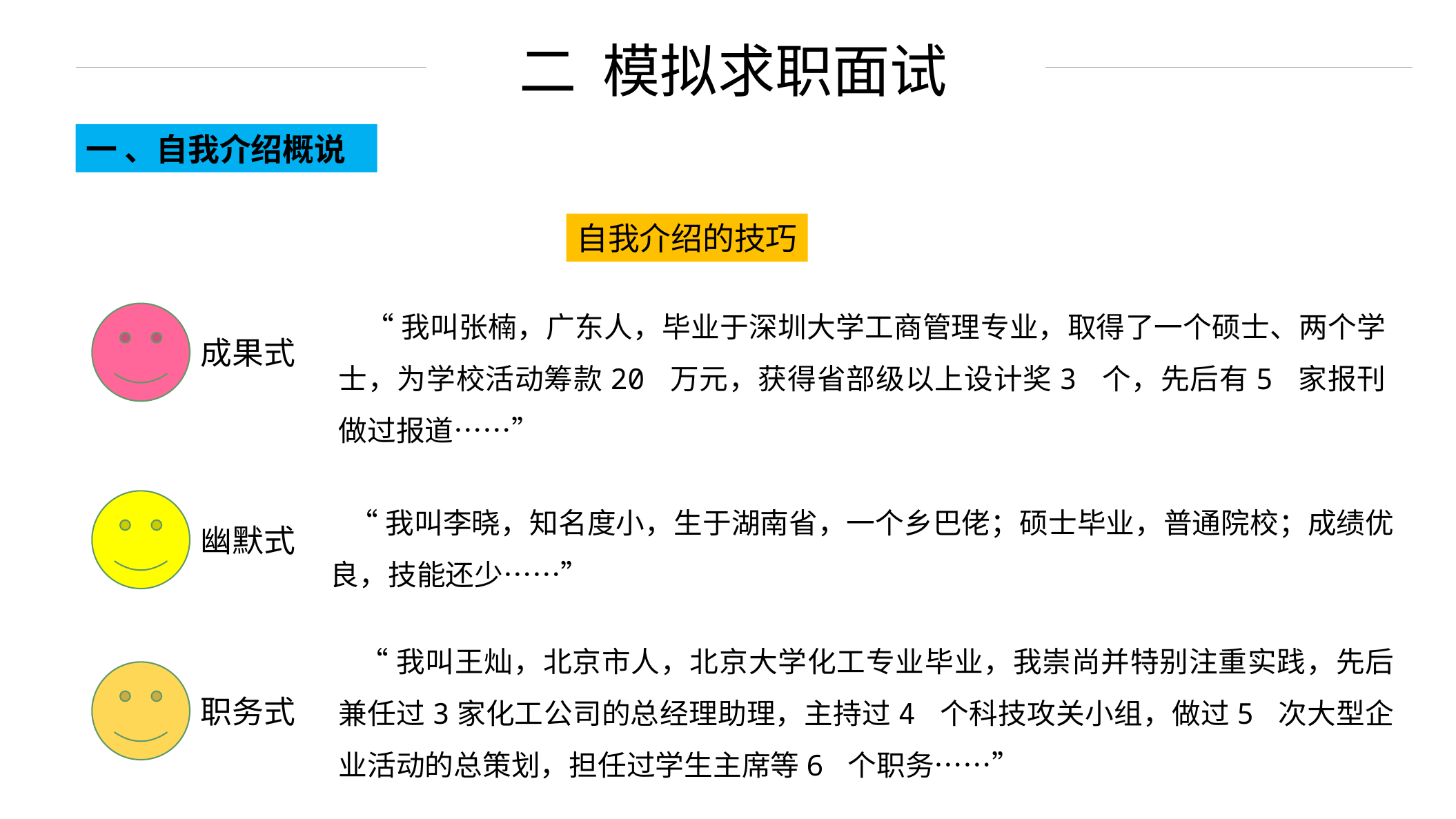

二  模拟求职面试
一 、自我介绍概说
自我介绍的技巧
    “我叫张楠，广东人，毕业于深圳大学工商管理专业，取得了一个硕士、两个学士，为学校活动筹款20 万元，获得省部级以上设计奖3 个，先后有5 家报刊做过报道……”

成果式
   “我叫李晓，知名度小，生于湖南省，一个乡巴佬；硕士毕业，普通院校；成绩优良，技能还少……”

幽默式
   “我叫王灿，北京市人，北京大学化工专业毕业，我崇尚并特别注重实践，先后兼任过3家化工公司的总经理助理，主持过4 个科技攻关小组，做过5 次大型企业活动的总策划，担任过学生主席等6 个职务……”

职务式